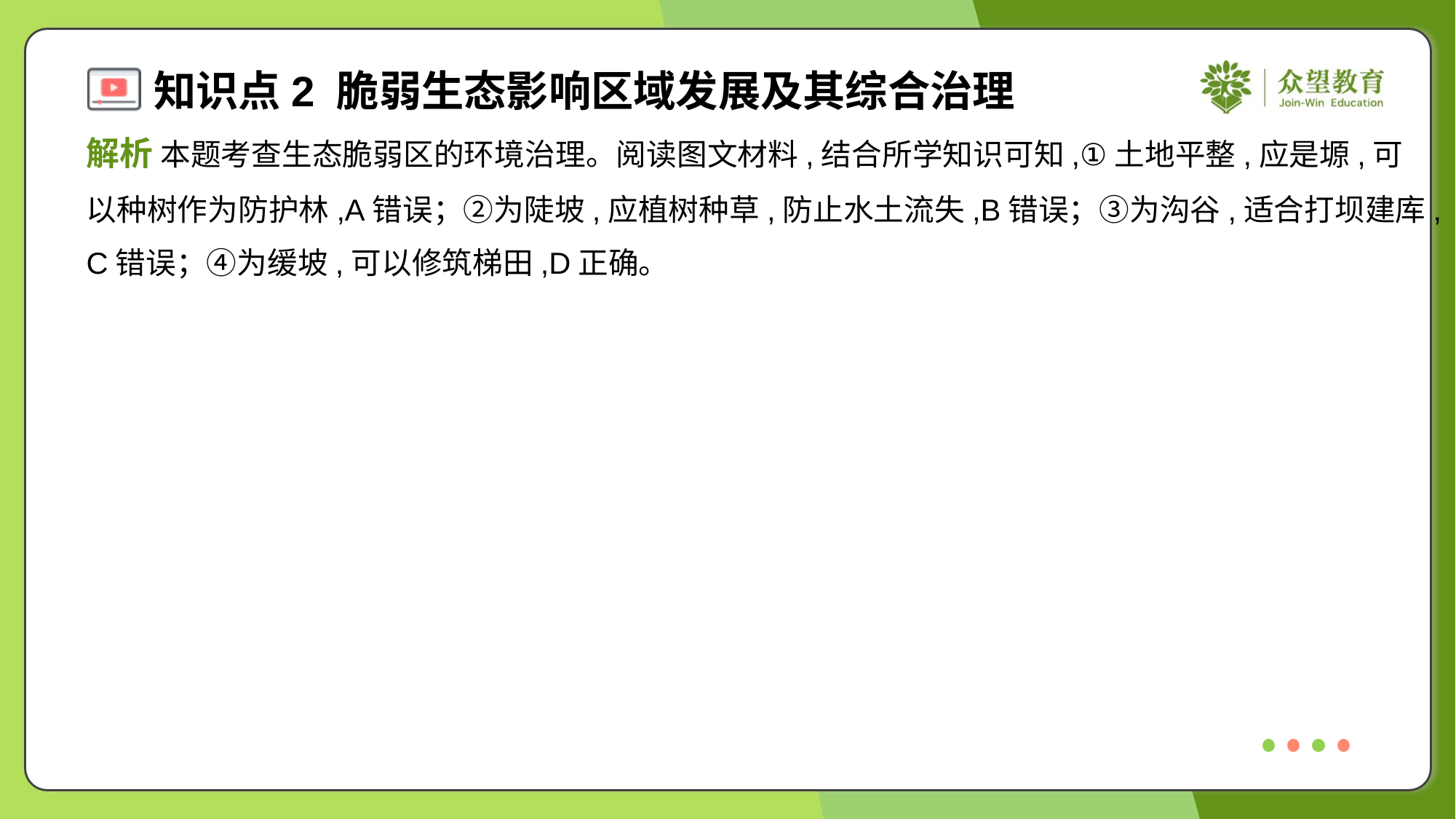

解析 本题考查生态脆弱区的环境治理。阅读图文材料,结合所学知识可知,①土地平整,应是塬,可
以种树作为防护林,A错误；②为陡坡,应植树种草,防止水土流失,B错误；③为沟谷,适合打坝建库,
C错误；④为缓坡,可以修筑梯田,D正确。